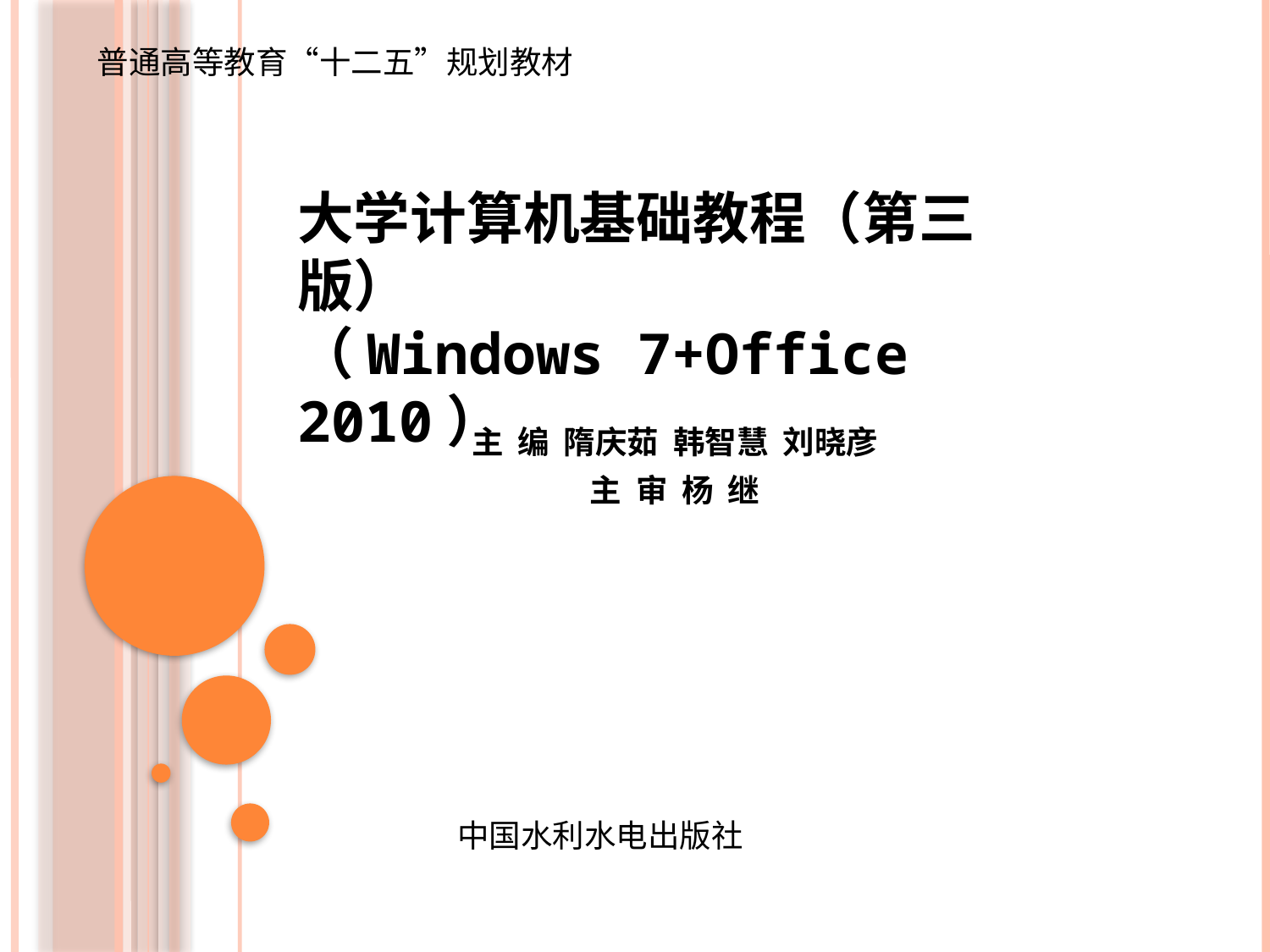

普通高等教育“十二五”规划教材
大学计算机基础教程（第三版）
（Windows 7+Office 2010）
主  编  隋庆茹  韩智慧  刘晓彦
主  审  杨  继

中国水利水电出版社